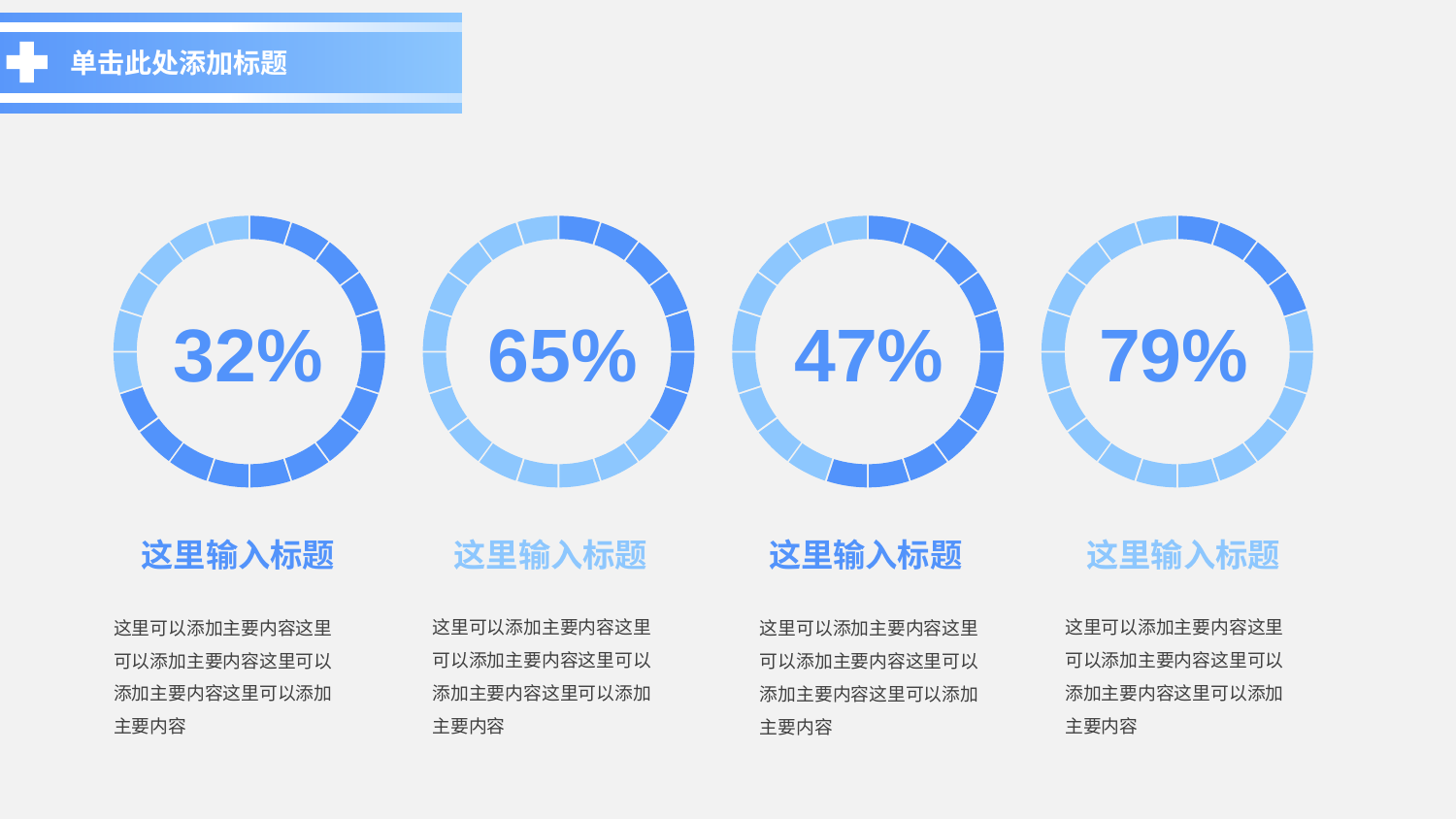

单击此处添加标题

32%
65%
47%
79%
这里输入标题
这里输入标题
这里输入标题
这里输入标题
这里可以添加主要内容这里可以添加主要内容这里可以添加主要内容这里可以添加主要内容
这里可以添加主要内容这里可以添加主要内容这里可以添加主要内容这里可以添加主要内容
这里可以添加主要内容这里可以添加主要内容这里可以添加主要内容这里可以添加主要内容
这里可以添加主要内容这里可以添加主要内容这里可以添加主要内容这里可以添加主要内容